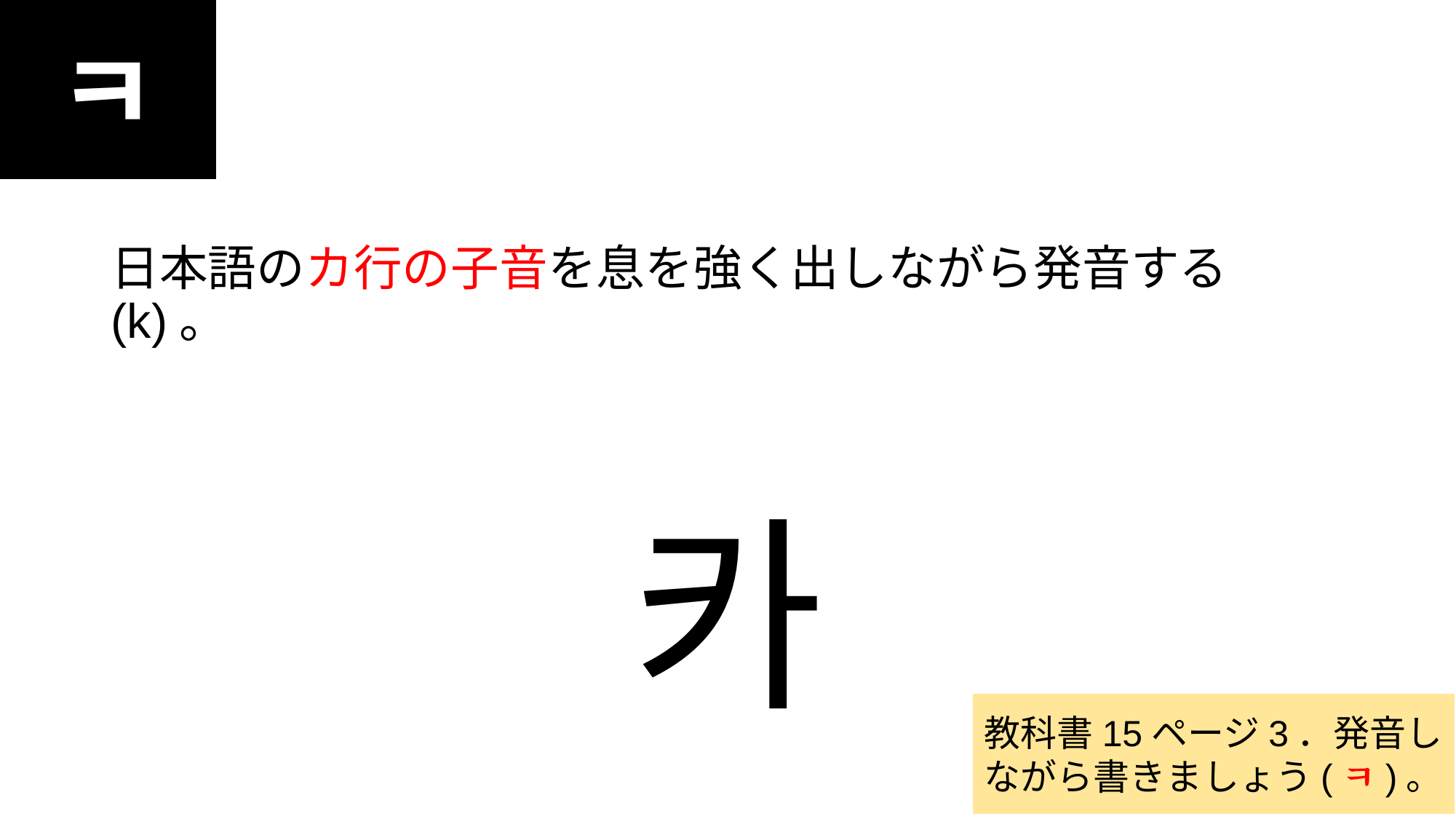

ㅋ
#

日本語のカ行の子音を息を強く出しながら発音する(k)。

카
教科書15ページ3．発音しながら書きましょう(ㅋ)。